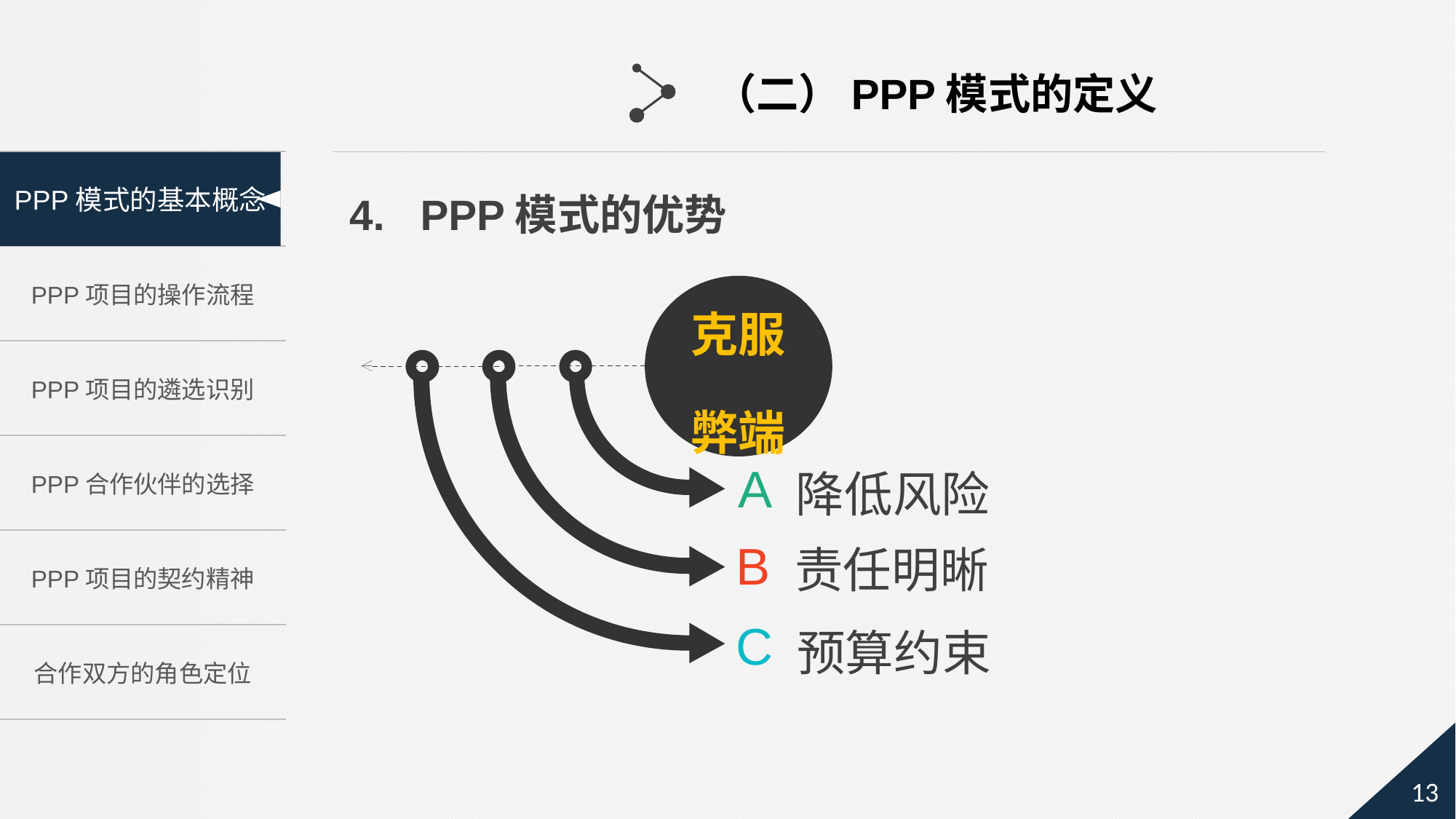

（二）PPP模式的定义
4.   PPP模式的优势
克服弊端

降低风险
A
责任明晰
B
预算约束
C